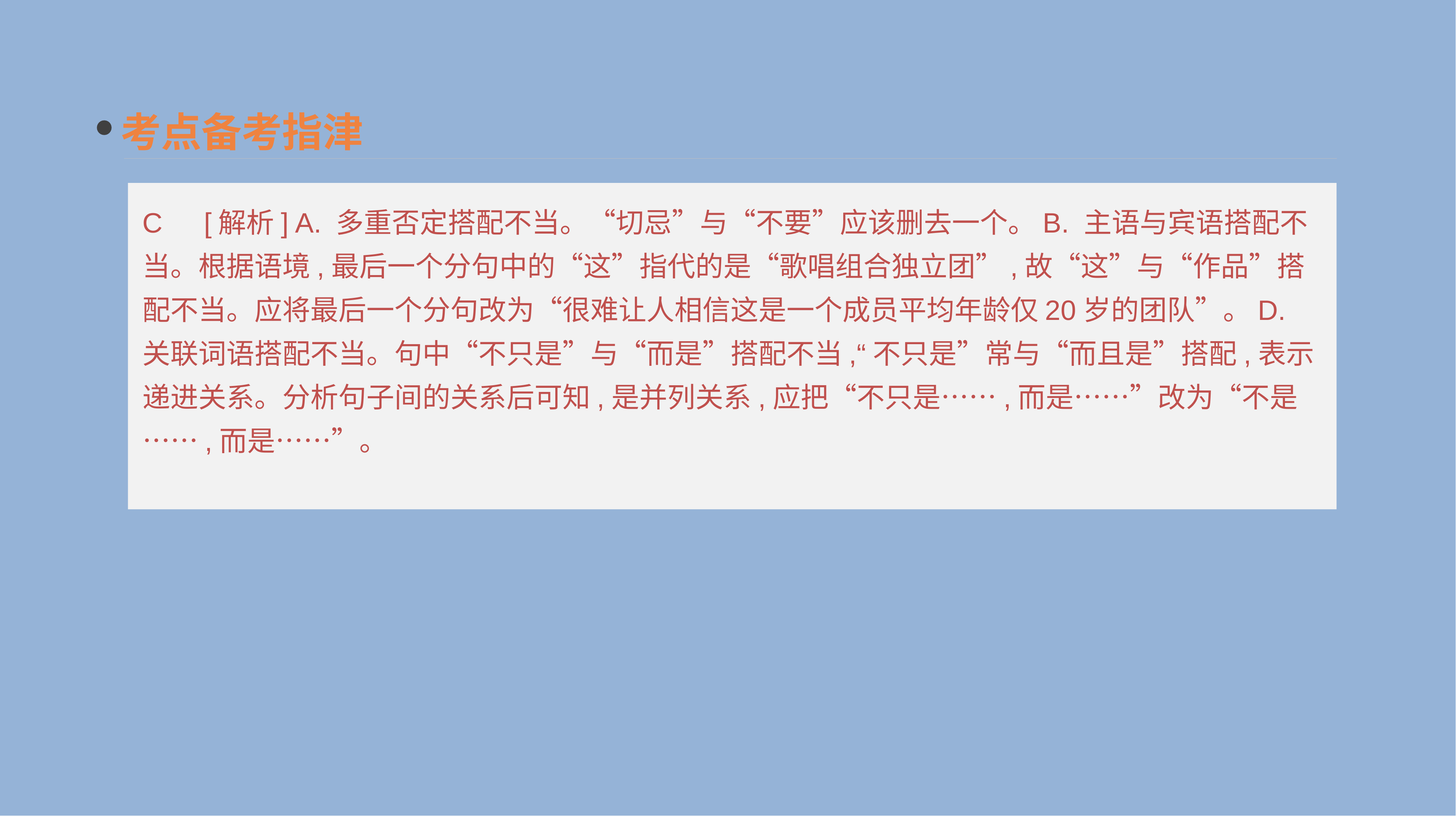

考点备考指津

C　[解析] A. 多重否定搭配不当。“切忌”与“不要”应该删去一个。B. 主语与宾语搭配不当。根据语境,最后一个分句中的“这”指代的是“歌唱组合独立团”,故“这”与“作品”搭配不当。应将最后一个分句改为“很难让人相信这是一个成员平均年龄仅20岁的团队”。D. 关联词语搭配不当。句中“不只是”与“而是”搭配不当,“不只是”常与“而且是”搭配,表示递进关系。分析句子间的关系后可知,是并列关系,应把“不只是……,而是……”改为“不是……,而是……”。